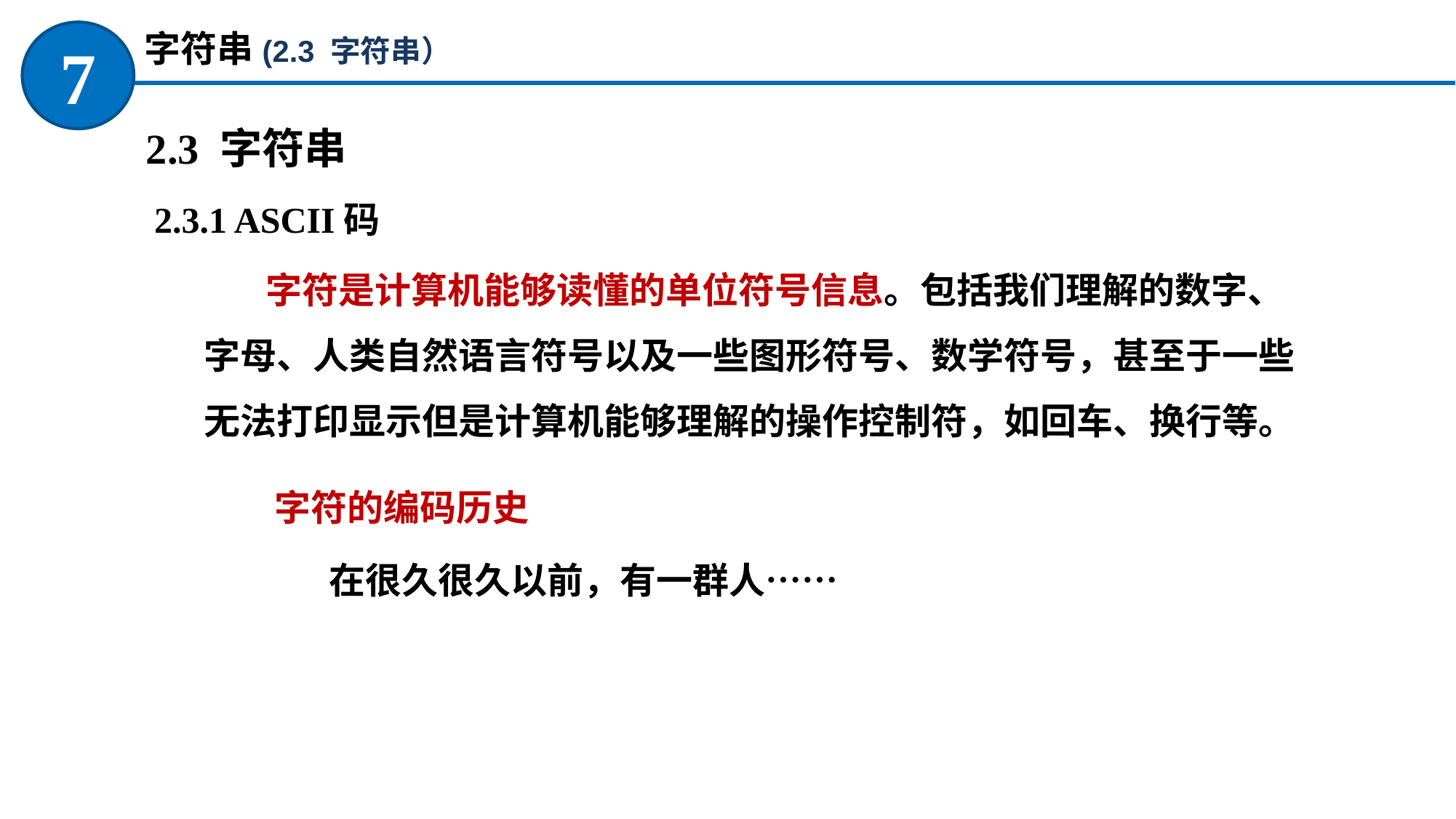

字符串(2.3 字符串）
7
2.3 字符串
2.3.1 ASCII码
字符是计算机能够读懂的单位符号信息。包括我们理解的数字、字母、人类自然语言符号以及一些图形符号、数学符号，甚至于一些无法打印显示但是计算机能够理解的操作控制符，如回车、换行等。
字符的编码历史
在很久很久以前，有一群人……